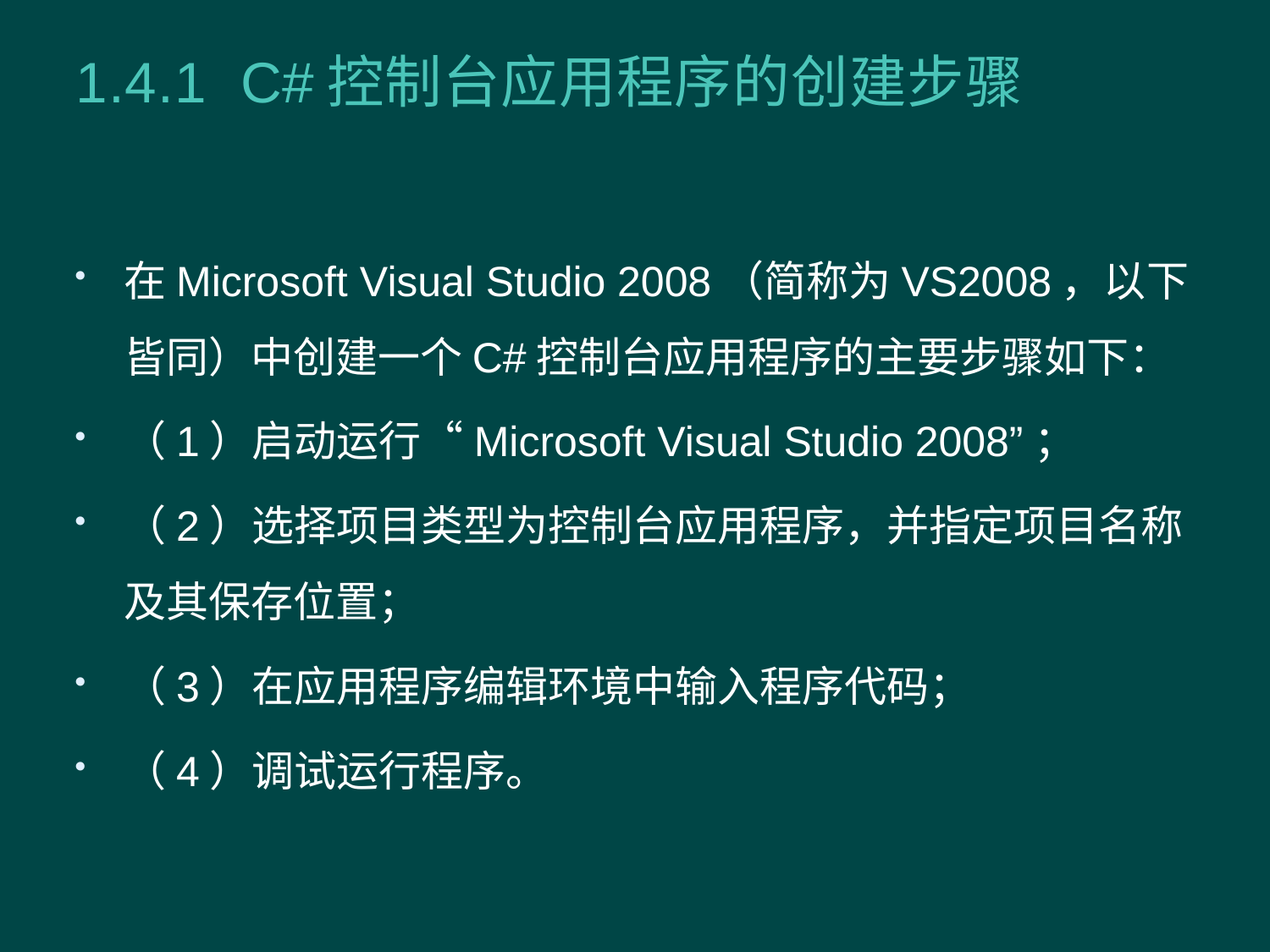

# 1.4.1  C#控制台应用程序的创建步骤
在Microsoft Visual Studio 2008（简称为VS2008，以下皆同）中创建一个C#控制台应用程序的主要步骤如下：
（1）启动运行“Microsoft Visual Studio 2008”；
（2）选择项目类型为控制台应用程序，并指定项目名称及其保存位置；
（3）在应用程序编辑环境中输入程序代码；
（4）调试运行程序。